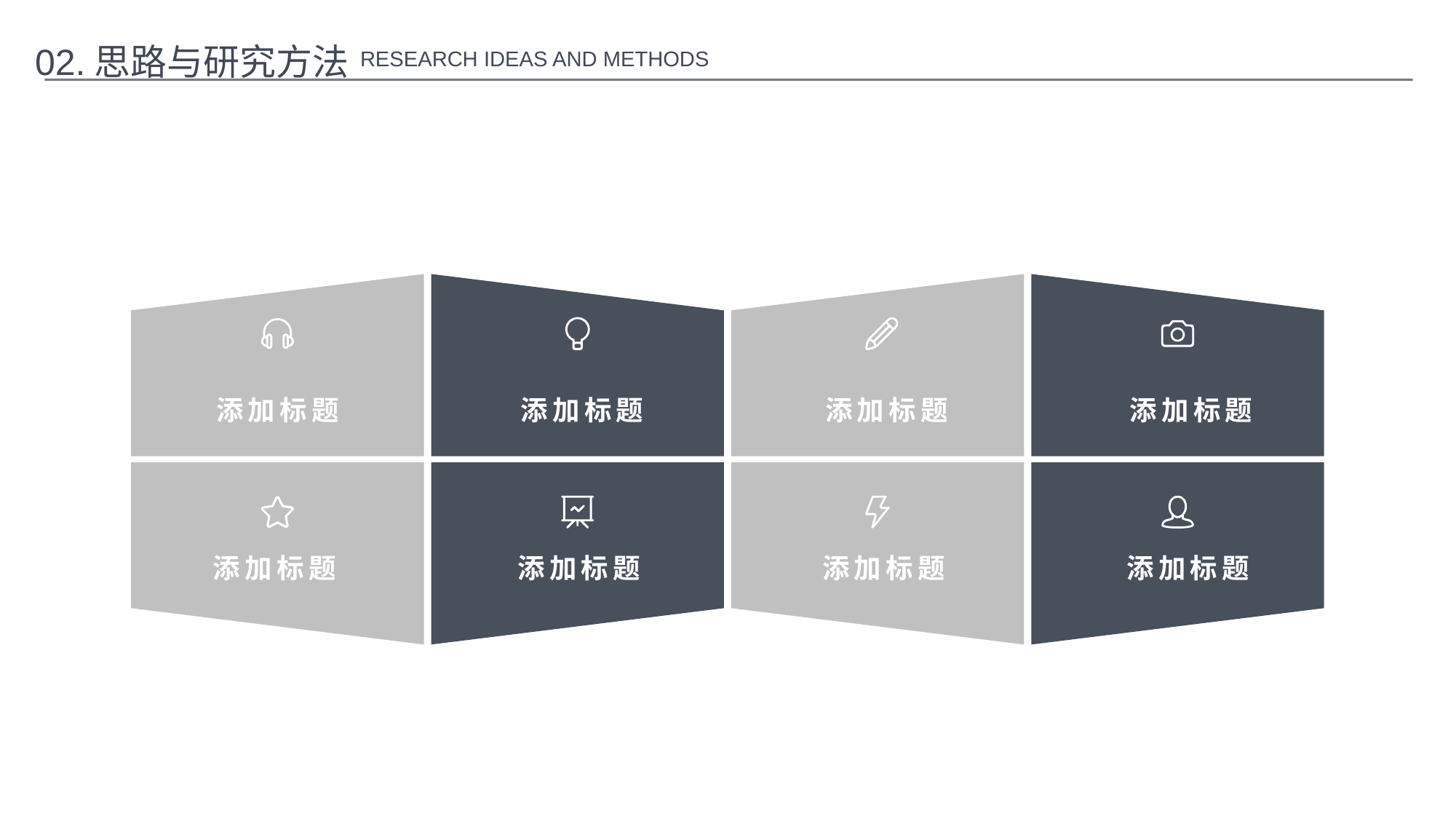

02.思路与研究方法
 RESEARCH IDEAS AND METHODS

添加标题
添加标题
添加标题
添加标题

添加标题
添加标题
添加标题
添加标题